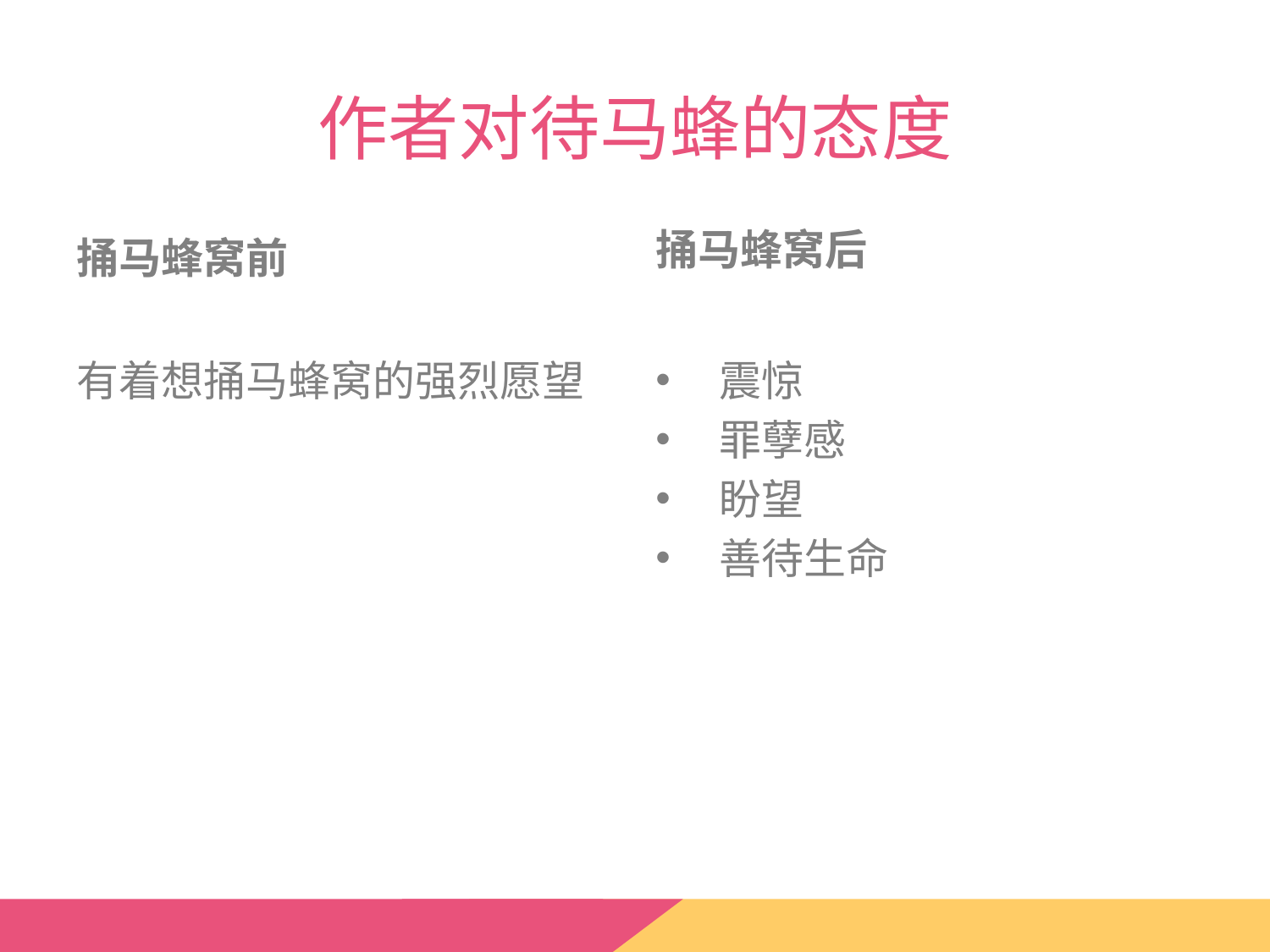

# 作者对待马蜂的态度
捅马蜂窝后
捅马蜂窝前

有着想捅马蜂窝的强烈愿望
震惊
罪孽感
盼望
善待生命